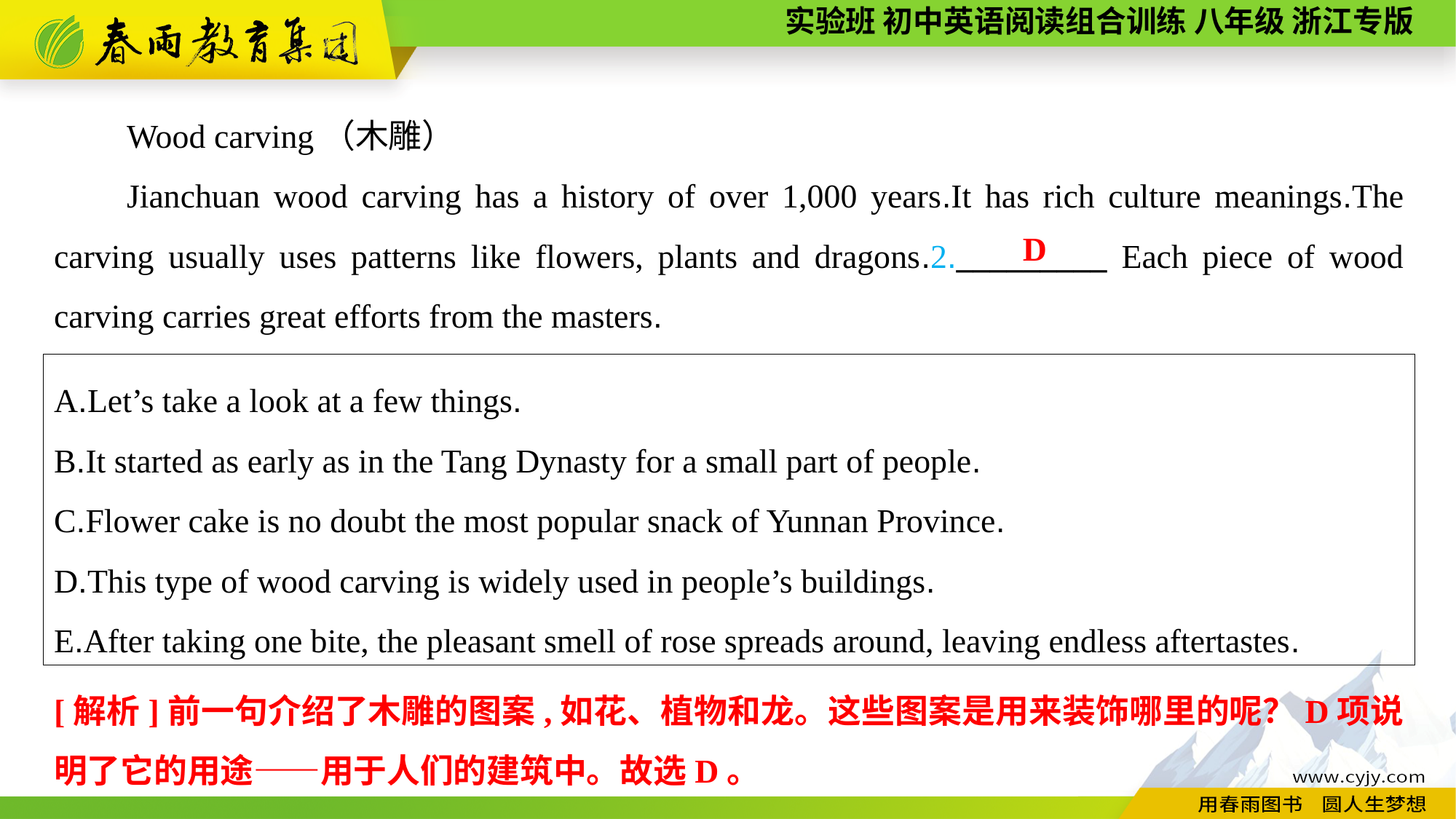

Wood carving（木雕）
Jianchuan wood carving has a history of over 1,000 years.It has rich culture meanings.The carving usually uses patterns like flowers, plants and dragons.2._________ Each piece of wood carving carries great efforts from the masters.
D
A.Let’s take a look at a few things.
B.It started as early as in the Tang Dynasty for a small part of people.
C.Flower cake is no doubt the most popular snack of Yunnan Province.
D.This type of wood carving is widely used in people’s buildings.
E.After taking one bite, the pleasant smell of rose spreads around, leaving endless aftertastes.
[解析]前一句介绍了木雕的图案,如花、植物和龙。这些图案是用来装饰哪里的呢？D项说明了它的用途——用于人们的建筑中。故选D。